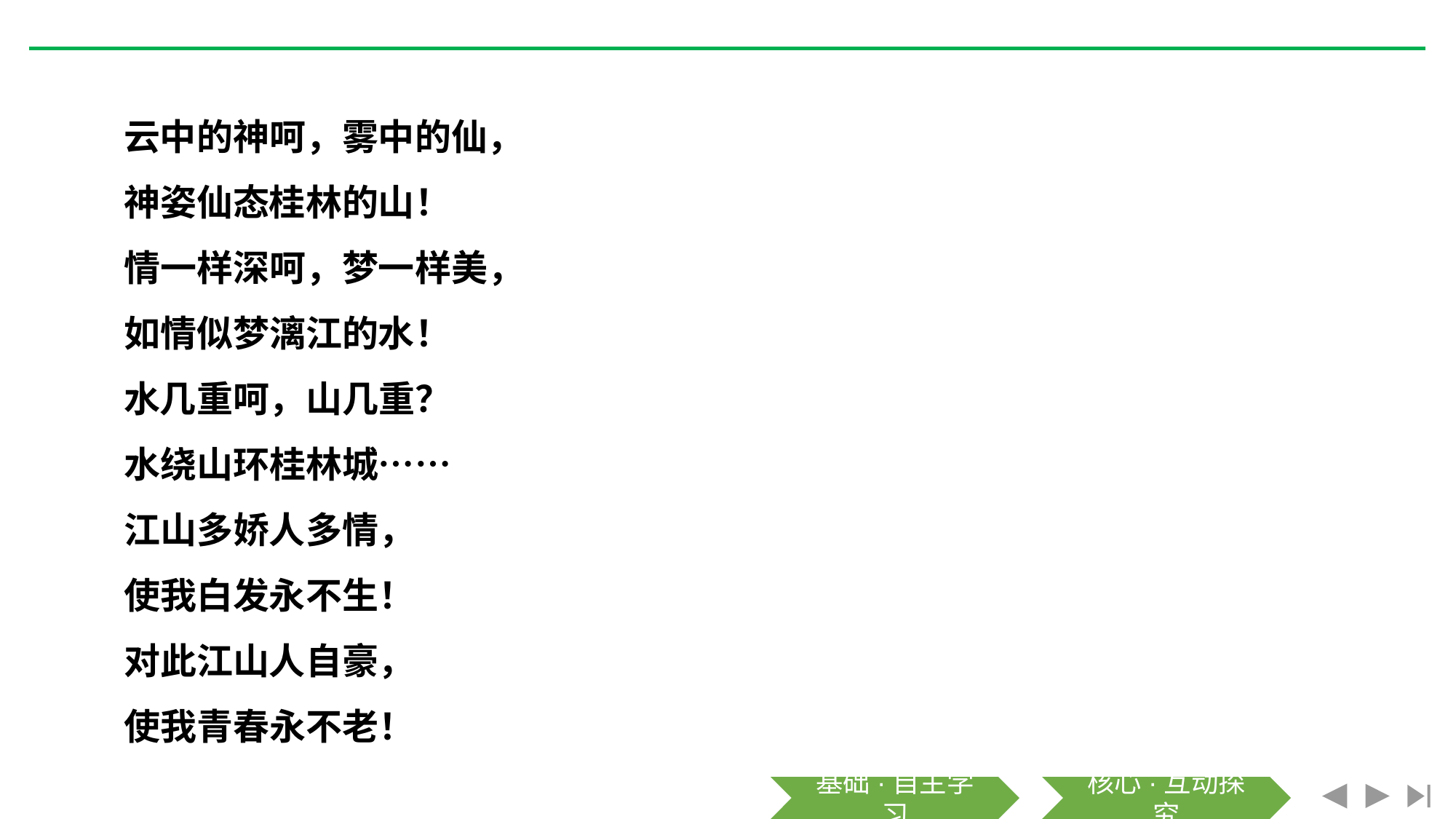

云中的神呵，雾中的仙，
神姿仙态桂林的山！
情一样深呵，梦一样美，
如情似梦漓江的水！
水几重呵，山几重？
水绕山环桂林城……
江山多娇人多情，
使我白发永不生！
对此江山人自豪，
使我青春永不老！